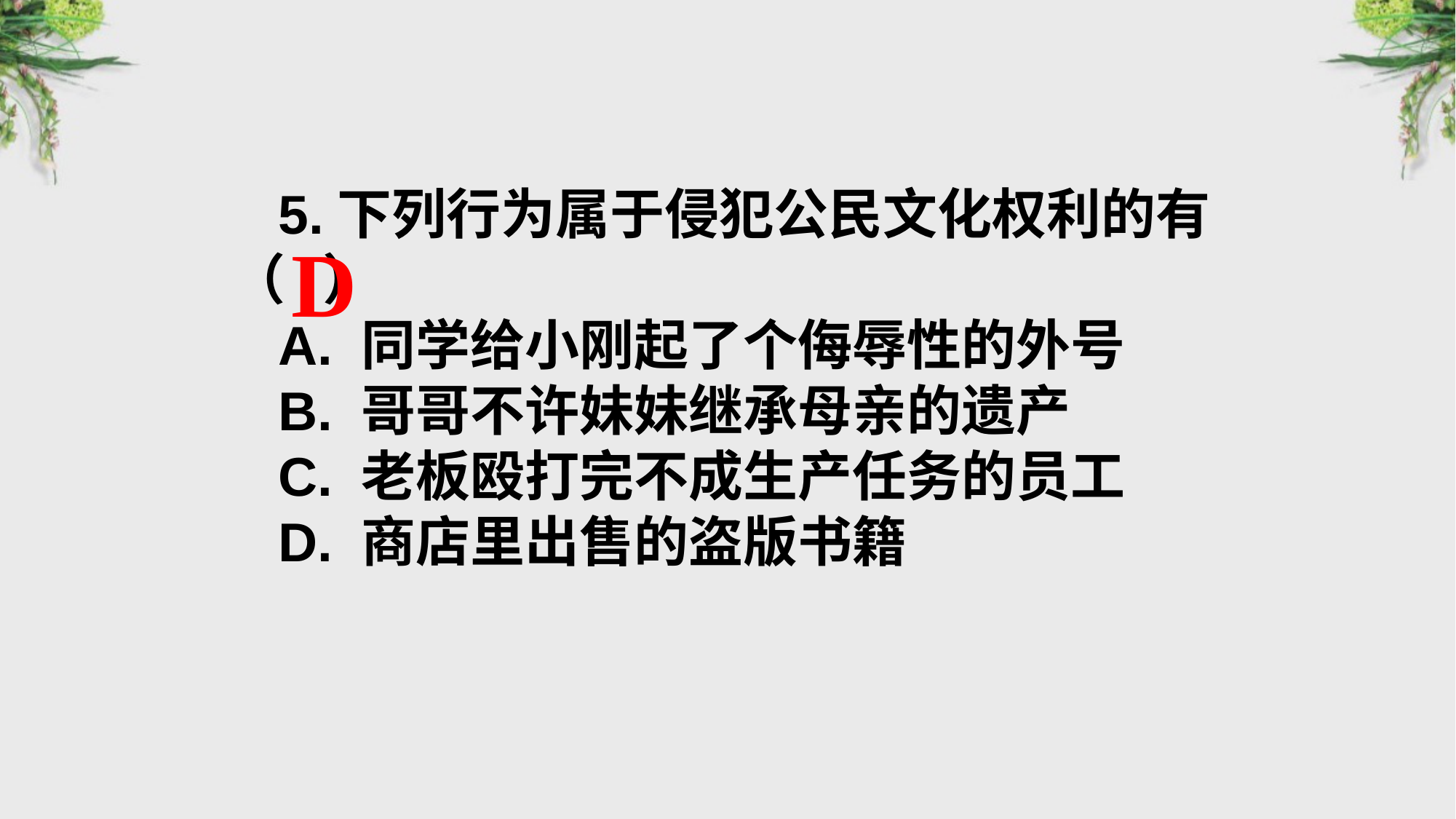

5.下列行为属于侵犯公民文化权利的有（   ）
A. 同学给小刚起了个侮辱性的外号
B. 哥哥不许妹妹继承母亲的遗产
C. 老板殴打完不成生产任务的员工
D. 商店里出售的盗版书籍
D